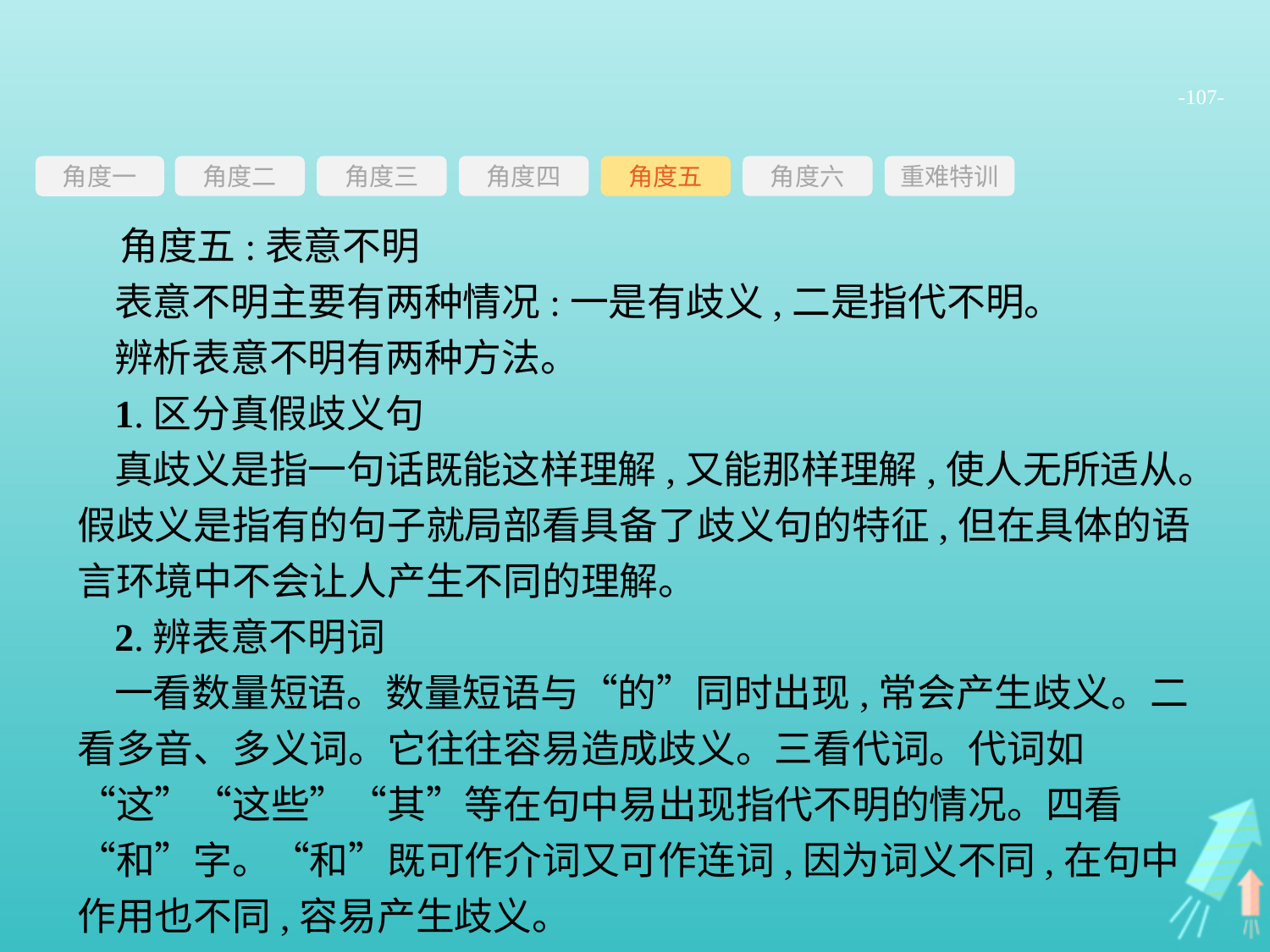

-107-
角度三
角度四
角度五
角度六
重难特训
角度二
角度一
角度五:表意不明
表意不明主要有两种情况:一是有歧义,二是指代不明。
辨析表意不明有两种方法。
1.区分真假歧义句
真歧义是指一句话既能这样理解,又能那样理解,使人无所适从。假歧义是指有的句子就局部看具备了歧义句的特征,但在具体的语言环境中不会让人产生不同的理解。
2.辨表意不明词
一看数量短语。数量短语与“的”同时出现,常会产生歧义。二看多音、多义词。它往往容易造成歧义。三看代词。代词如“这”“这些”“其”等在句中易出现指代不明的情况。四看“和”字。“和”既可作介词又可作连词,因为词义不同,在句中作用也不同,容易产生歧义。